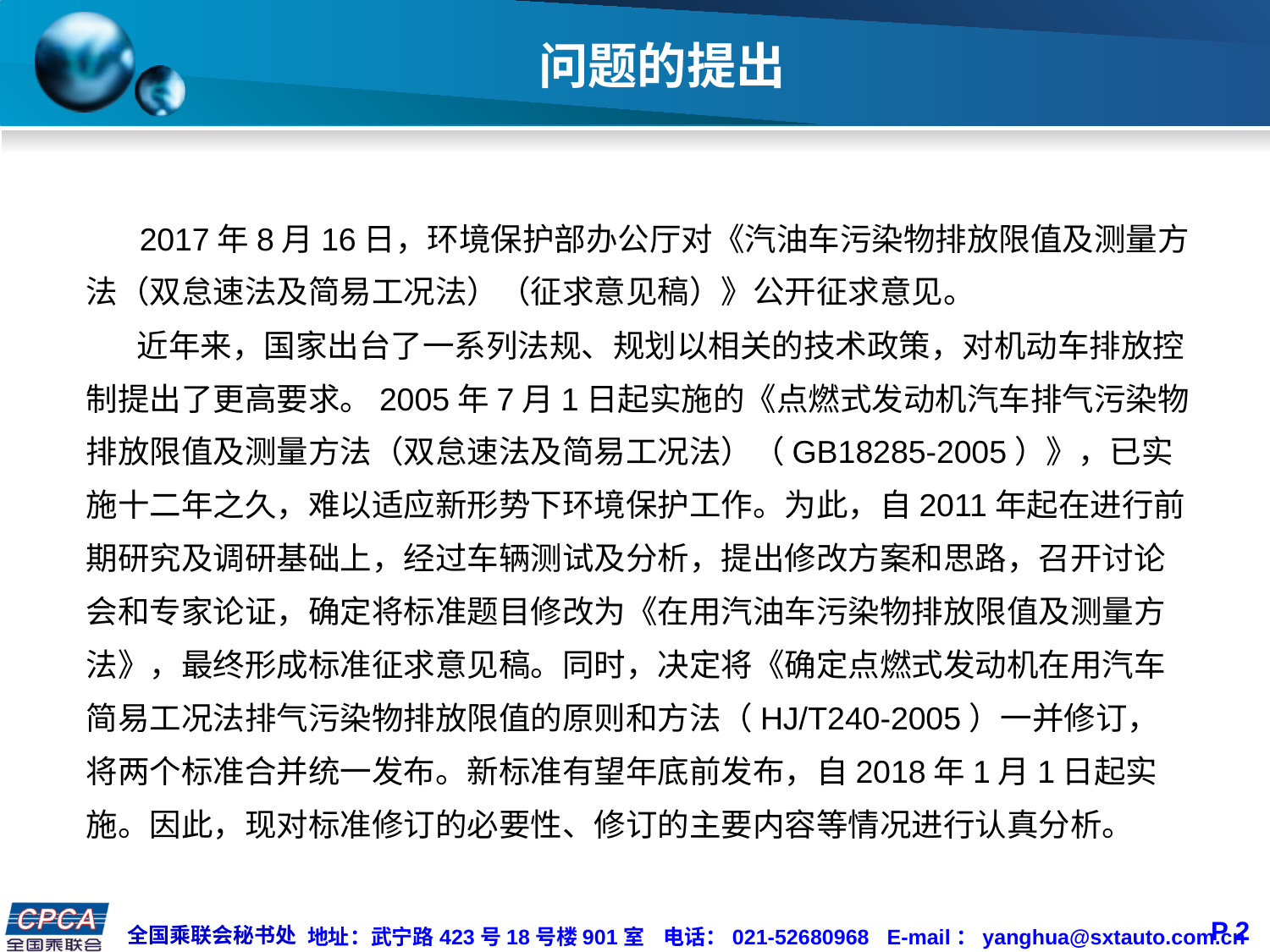

# 问题的提出
      2017年8月16日，环境保护部办公厅对《汽油车污染物排放限值及测量方法（双怠速法及简易工况法）（征求意见稿）》公开征求意见。
      近年来，国家出台了一系列法规、规划以相关的技术政策，对机动车排放控制提出了更高要求。2005年7月1日起实施的《点燃式发动机汽车排气污染物排放限值及测量方法（双怠速法及简易工况法）（GB18285-2005）》，已实施十二年之久，难以适应新形势下环境保护工作。为此，自2011年起在进行前期研究及调研基础上，经过车辆测试及分析，提出修改方案和思路，召开讨论会和专家论证，确定将标准题目修改为《在用汽油车污染物排放限值及测量方法》，最终形成标准征求意见稿。同时，决定将《确定点燃式发动机在用汽车简易工况法排气污染物排放限值的原则和方法（HJ/T240-2005）一并修订，将两个标准合并统一发布。新标准有望年底前发布，自2018年1月1日起实施。因此，现对标准修订的必要性、修订的主要内容等情况进行认真分析。